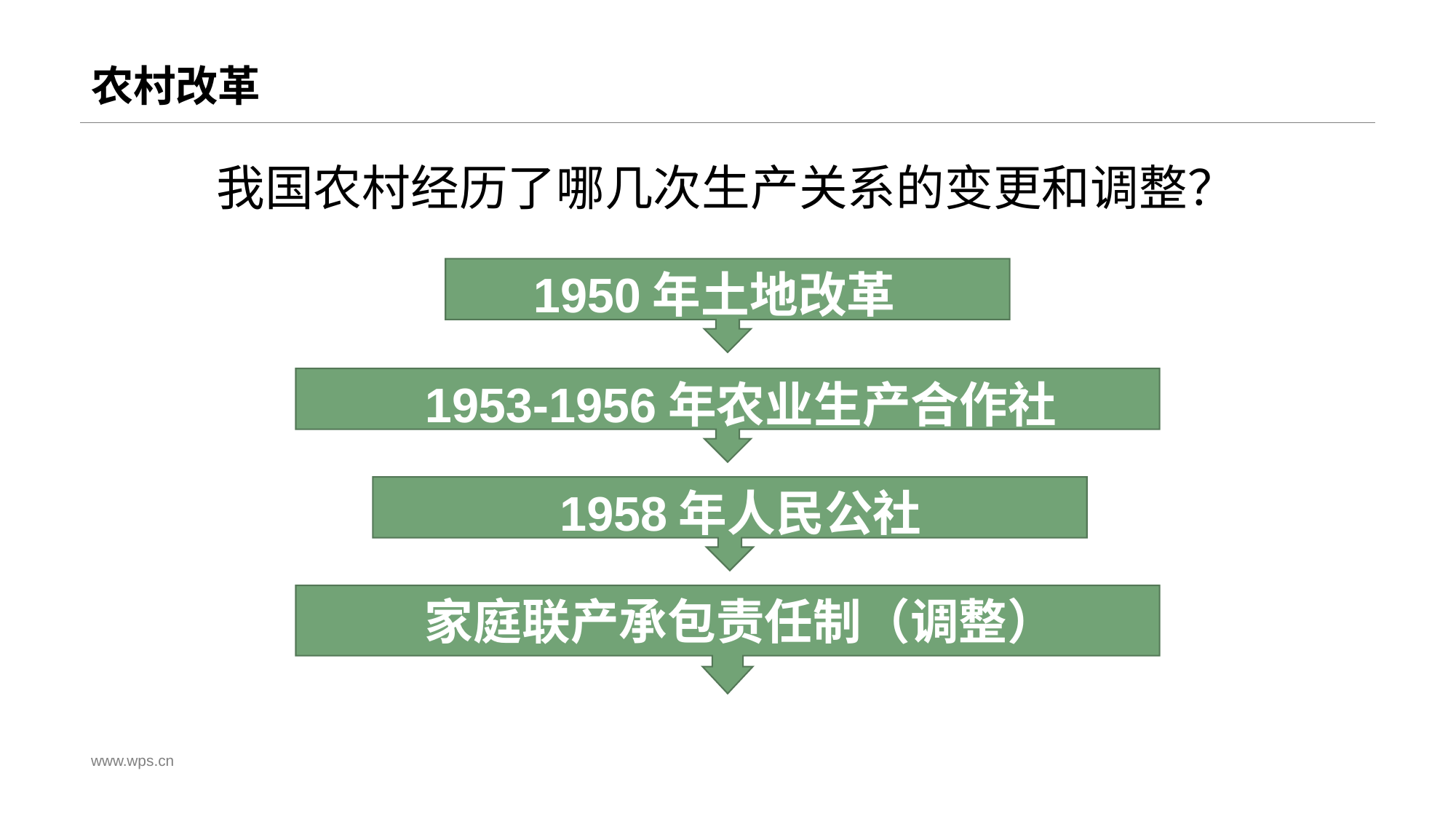

# 农村改革
我国农村经历了哪几次生产关系的变更和调整？

1950年土地改革

1953-1956年农业生产合作社

1958年人民公社

家庭联产承包责任制（调整）
www.wps.cn
4